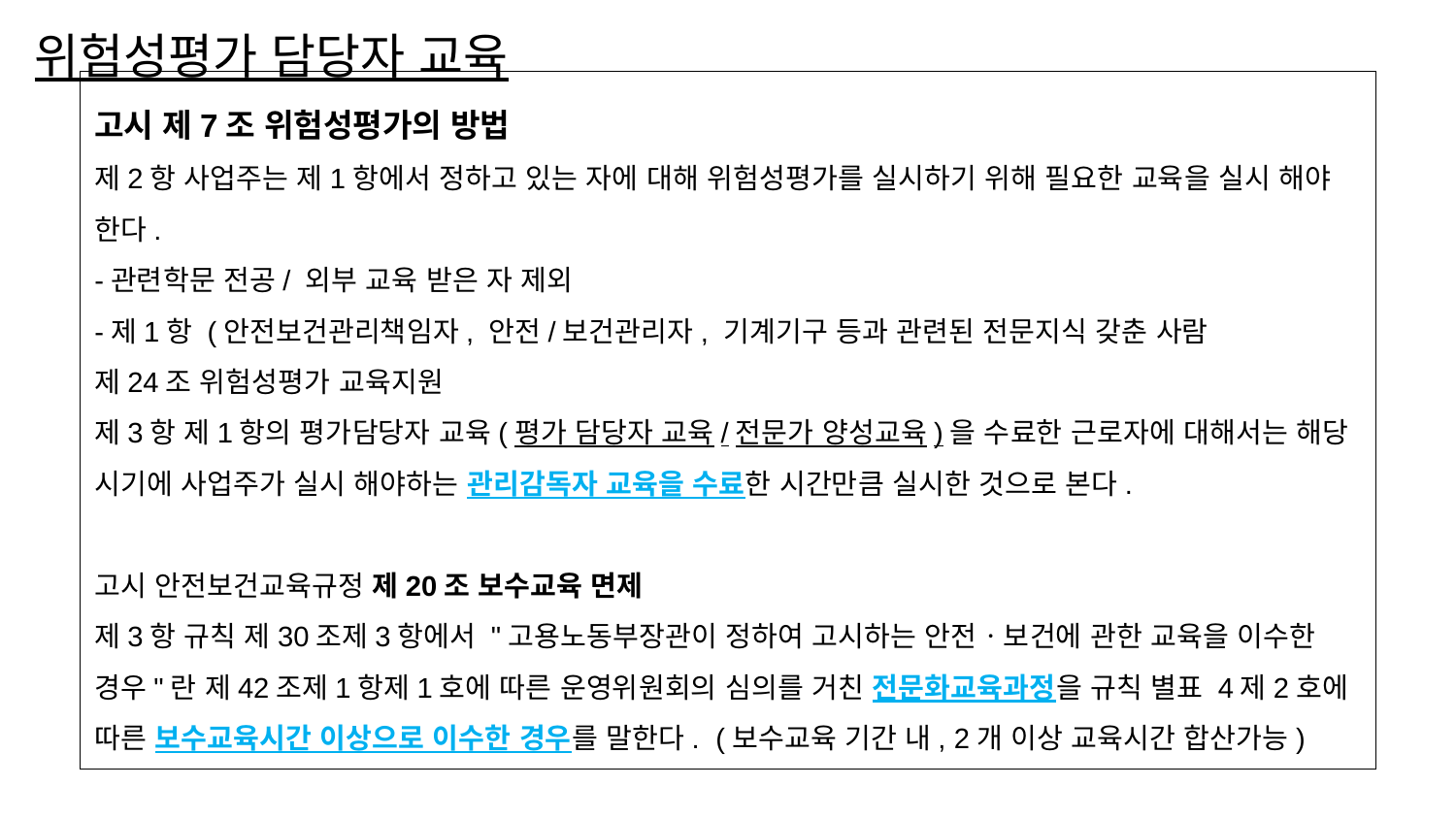

# 위험성평가 담당자 교육
고시 제7조 위험성평가의 방법
제2항 사업주는 제1항에서 정하고 있는 자에 대해 위험성평가를 실시하기 위해 필요한 교육을 실시 해야 한다.
-관련학문 전공/ 외부 교육 받은 자 제외
-제1항 (안전보건관리책임자, 안전/보건관리자, 기계기구 등과 관련된 전문지식 갖춘 사람
제24조 위험성평가 교육지원
제3항 제1항의 평가담당자 교육(평가 담당자 교육/전문가 양성교육)을 수료한 근로자에 대해서는 해당 시기에 사업주가 실시 해야하는 관리감독자 교육을 수료한 시간만큼 실시한 것으로 본다.

고시 안전보건교육규정 제20조 보수교육 면제
제3항 규칙 제30조제3항에서 "고용노동부장관이 정하여 고시하는 안전ㆍ보건에 관한 교육을 이수한 경우"란 제42조제1항제1호에 따른 운영위원회의 심의를 거친 전문화교육과정을 규칙 별표 4제2호에 따른 보수교육시간 이상으로 이수한 경우를 말한다.  (보수교육 기간 내, 2개 이상 교육시간 합산가능)